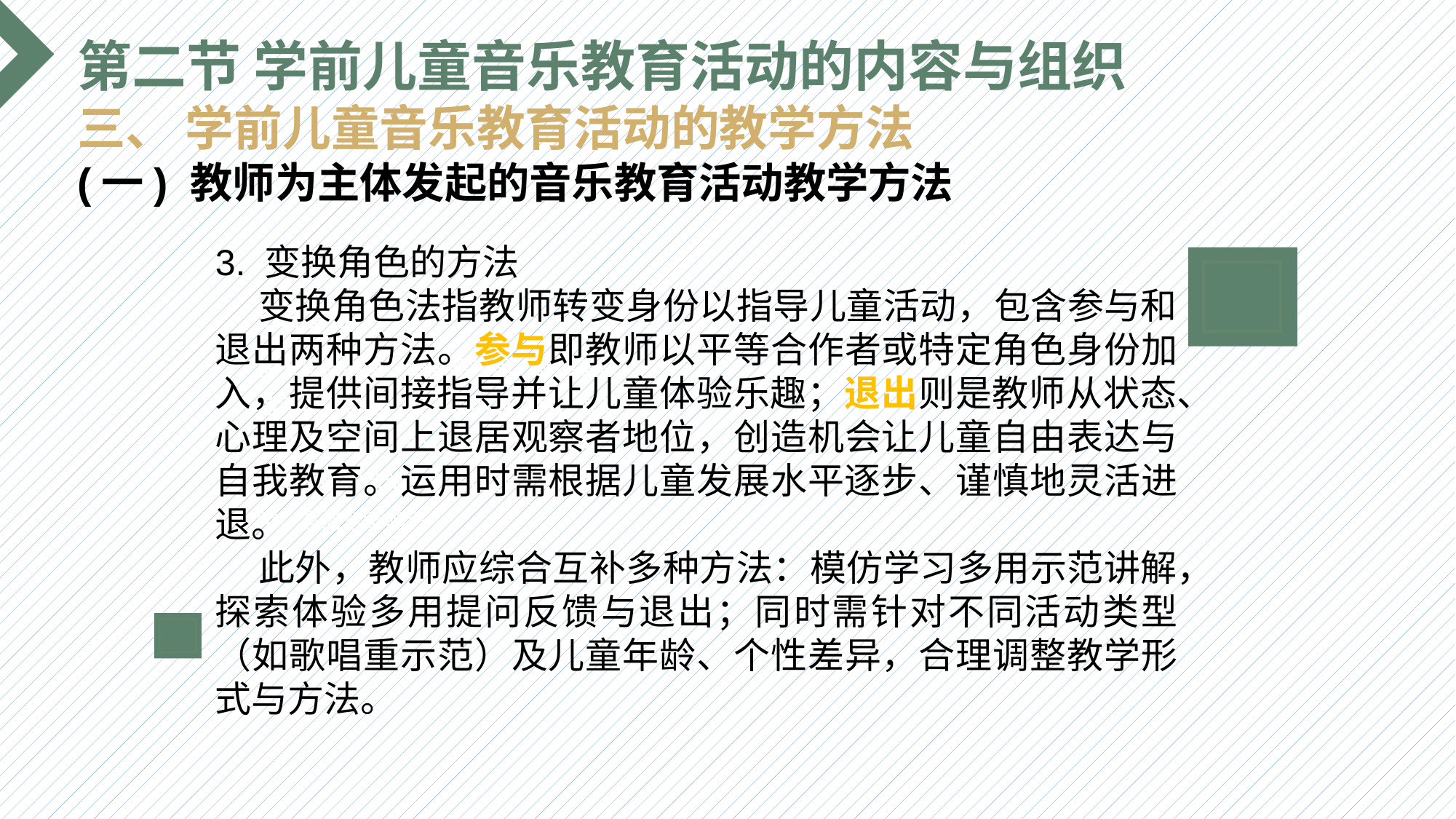

第二节 学前儿童音乐教育活动的内容与组织
三、 学前儿童音乐教育活动的教学方法
(一) 教师为主体发起的音乐教育活动教学方法

3. 变换角色的方法
    变换角色法指教师转变身份以指导儿童活动，包含参与和退出两种方法。参与即教师以平等合作者或特定角色身份加入，提供间接指导并让儿童体验乐趣；退出则是教师从状态、心理及空间上退居观察者地位，创造机会让儿童自由表达与自我教育。运用时需根据儿童发展水平逐步、谨慎地灵活进退。
    此外，教师应综合互补多种方法：模仿学习多用示范讲解，探索体验多用提问反馈与退出；同时需针对不同活动类型（如歌唱重示范）及儿童年龄、个性差异，合理调整教学形式与方法。

选题背景
输入您的内容，请简要说明，言简意赅即可输入您的内容，请简要说明，言简意赅即可输入您的内容，请简要说明，言简意赅即可输入您的内容，请简要说明，言简意赅即可